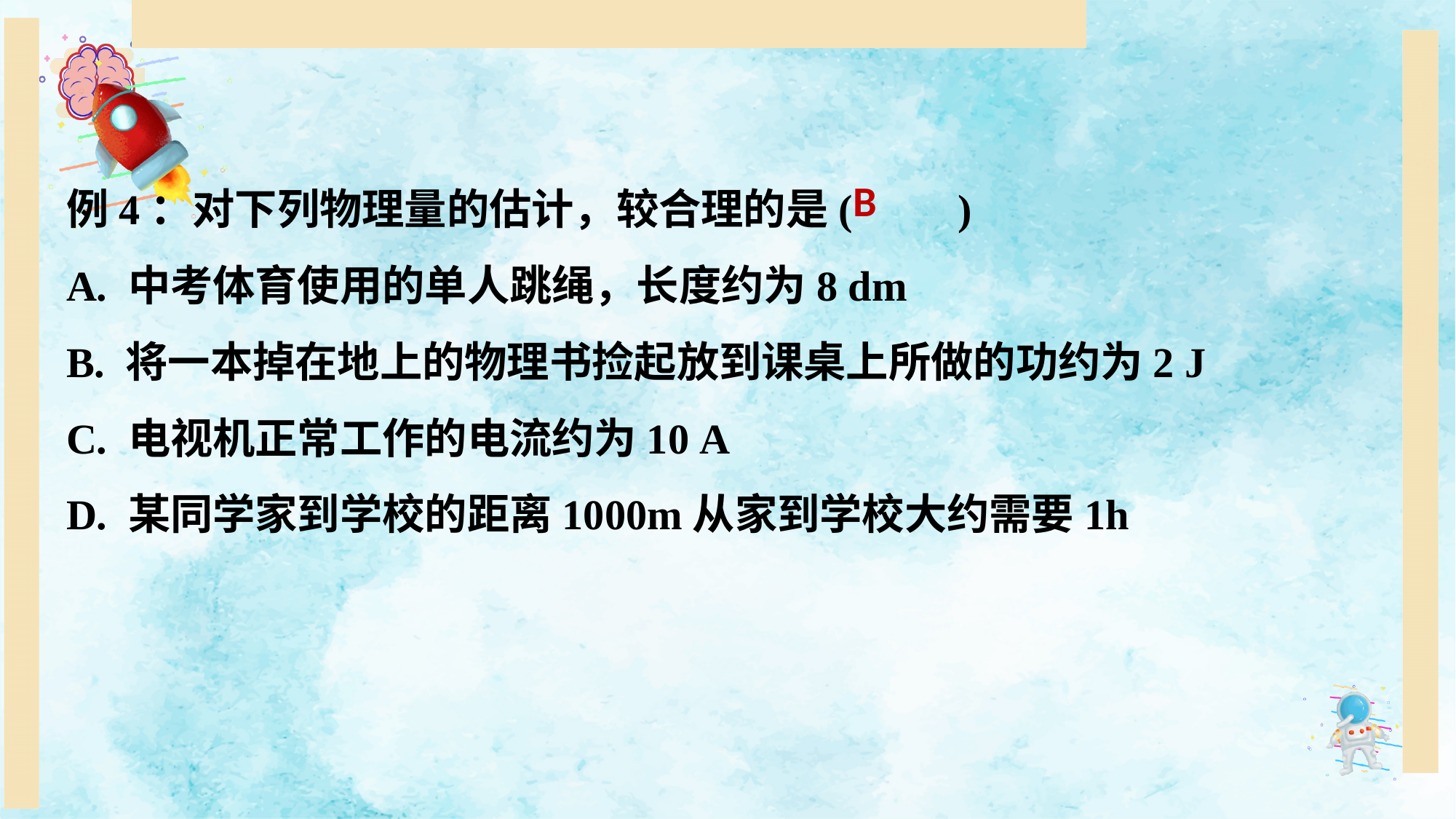

例4：对下列物理量的估计，较合理的是(　　)
A. 中考体育使用的单人跳绳，长度约为8 dm
B. 将一本掉在地上的物理书捡起放到课桌上所做的功约为2 J
C. 电视机正常工作的电流约为10 A
D. 某同学家到学校的距离1000m从家到学校大约需要1h
B